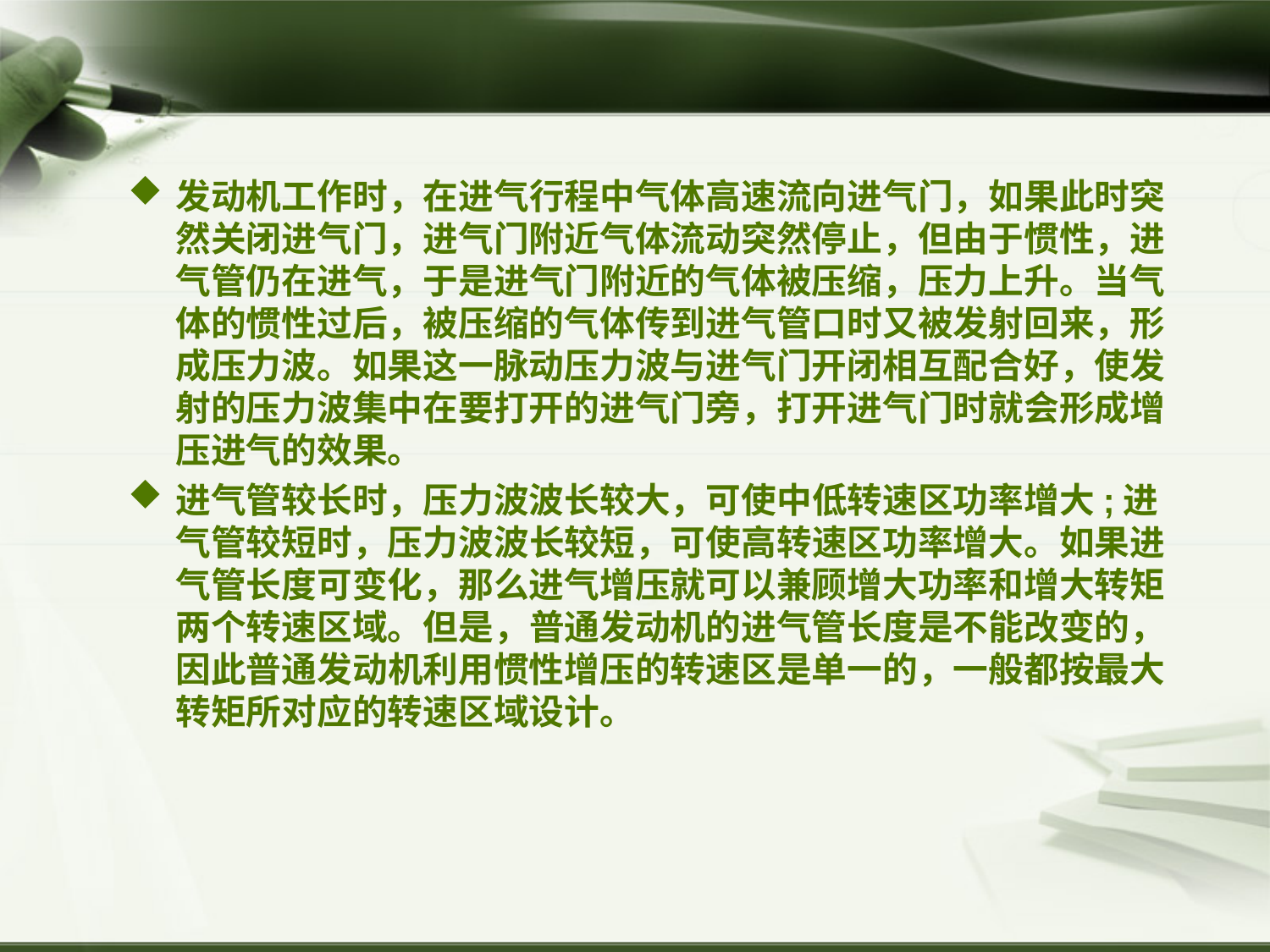

#
发动机工作时，在进气行程中气体高速流向进气门，如果此时突然关闭进气门，进气门附近气体流动突然停止，但由于惯性，进气管仍在进气，于是进气门附近的气体被压缩，压力上升。当气体的惯性过后，被压缩的气体传到进气管口时又被发射回来，形成压力波。如果这一脉动压力波与进气门开闭相互配合好，使发射的压力波集中在要打开的进气门旁，打开进气门时就会形成增压进气的效果。
进气管较长时，压力波波长较大，可使中低转速区功率增大;进气管较短时，压力波波长较短，可使高转速区功率增大。如果进气管长度可变化，那么进气增压就可以兼顾增大功率和增大转矩两个转速区域。但是，普通发动机的进气管长度是不能改变的，因此普通发动机利用惯性增压的转速区是单一的，一般都按最大转矩所对应的转速区域设计。